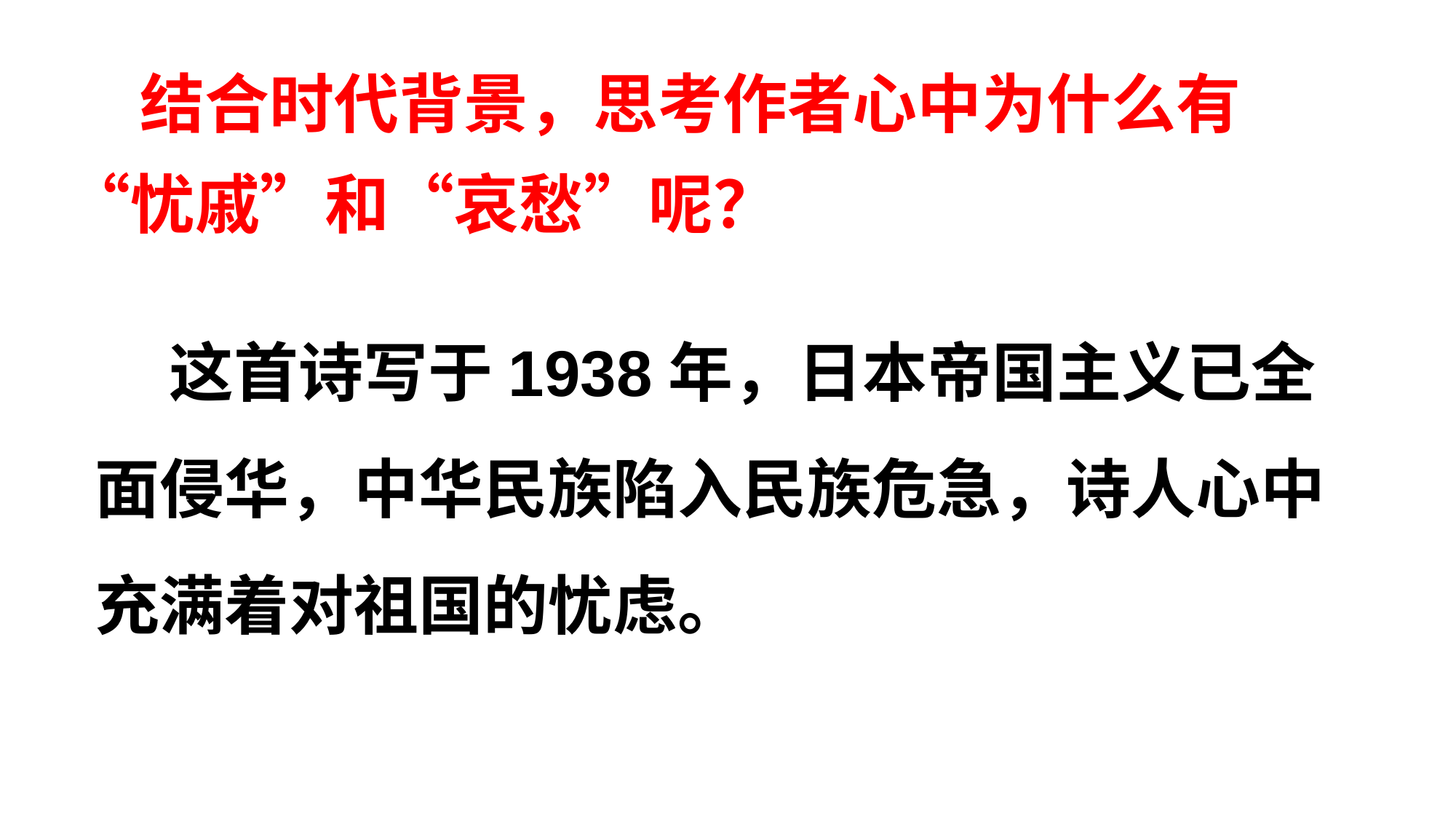

结合时代背景，思考作者心中为什么有“忧戚”和“哀愁”呢？
    这首诗写于1938年，日本帝国主义已全面侵华，中华民族陷入民族危急，诗人心中充满着对祖国的忧虑。